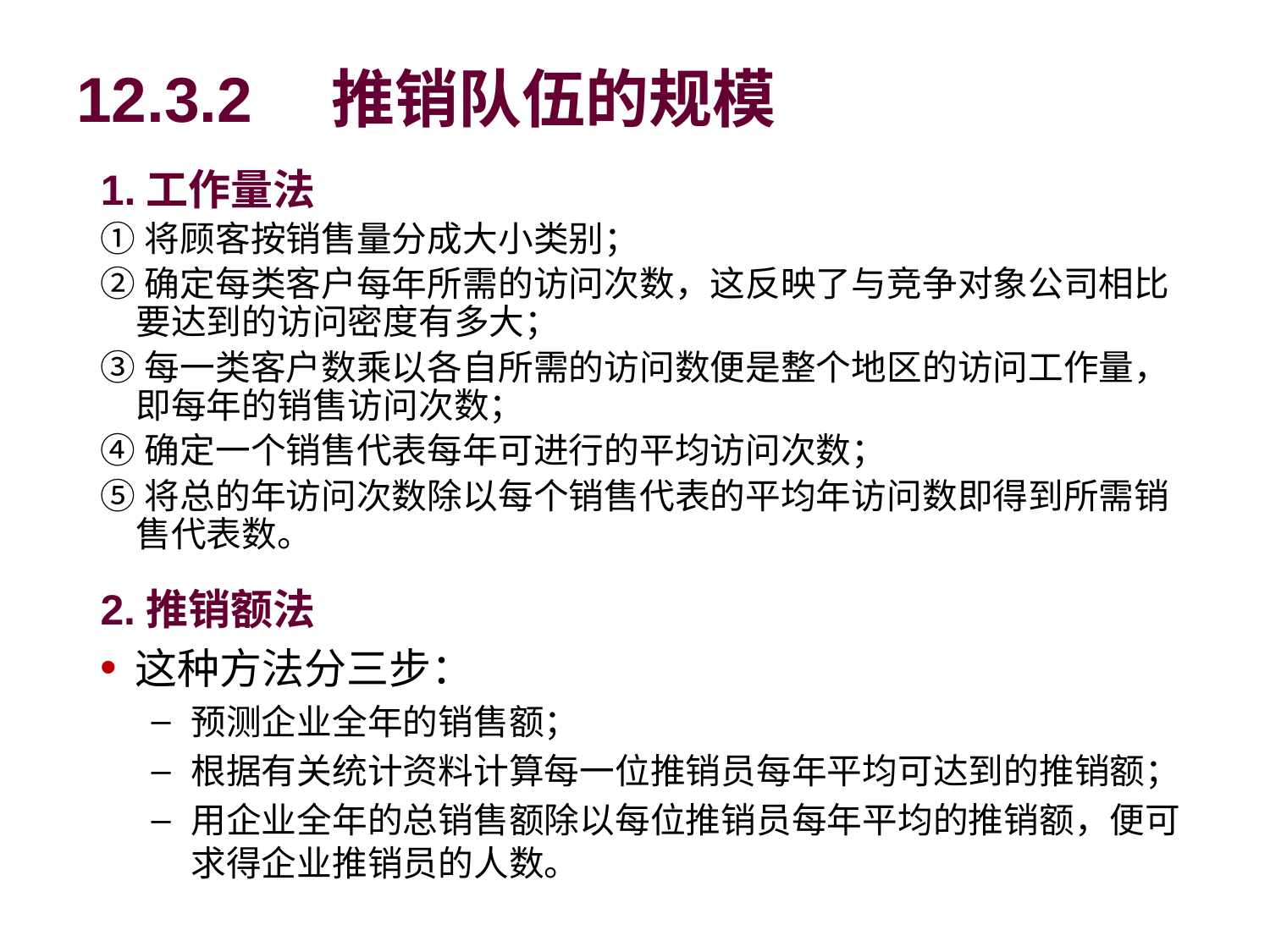

# 12.3.2　推销队伍的规模
1.工作量法
①将顾客按销售量分成大小类别；
②确定每类客户每年所需的访问次数，这反映了与竞争对象公司相比要达到的访问密度有多大；
③每一类客户数乘以各自所需的访问数便是整个地区的访问工作量，即每年的销售访问次数；
④确定一个销售代表每年可进行的平均访问次数；
⑤将总的年访问次数除以每个销售代表的平均年访问数即得到所需销售代表数。
2.推销额法
这种方法分三步：
预测企业全年的销售额；
根据有关统计资料计算每一位推销员每年平均可达到的推销额；
用企业全年的总销售额除以每位推销员每年平均的推销额，便可求得企业推销员的人数。